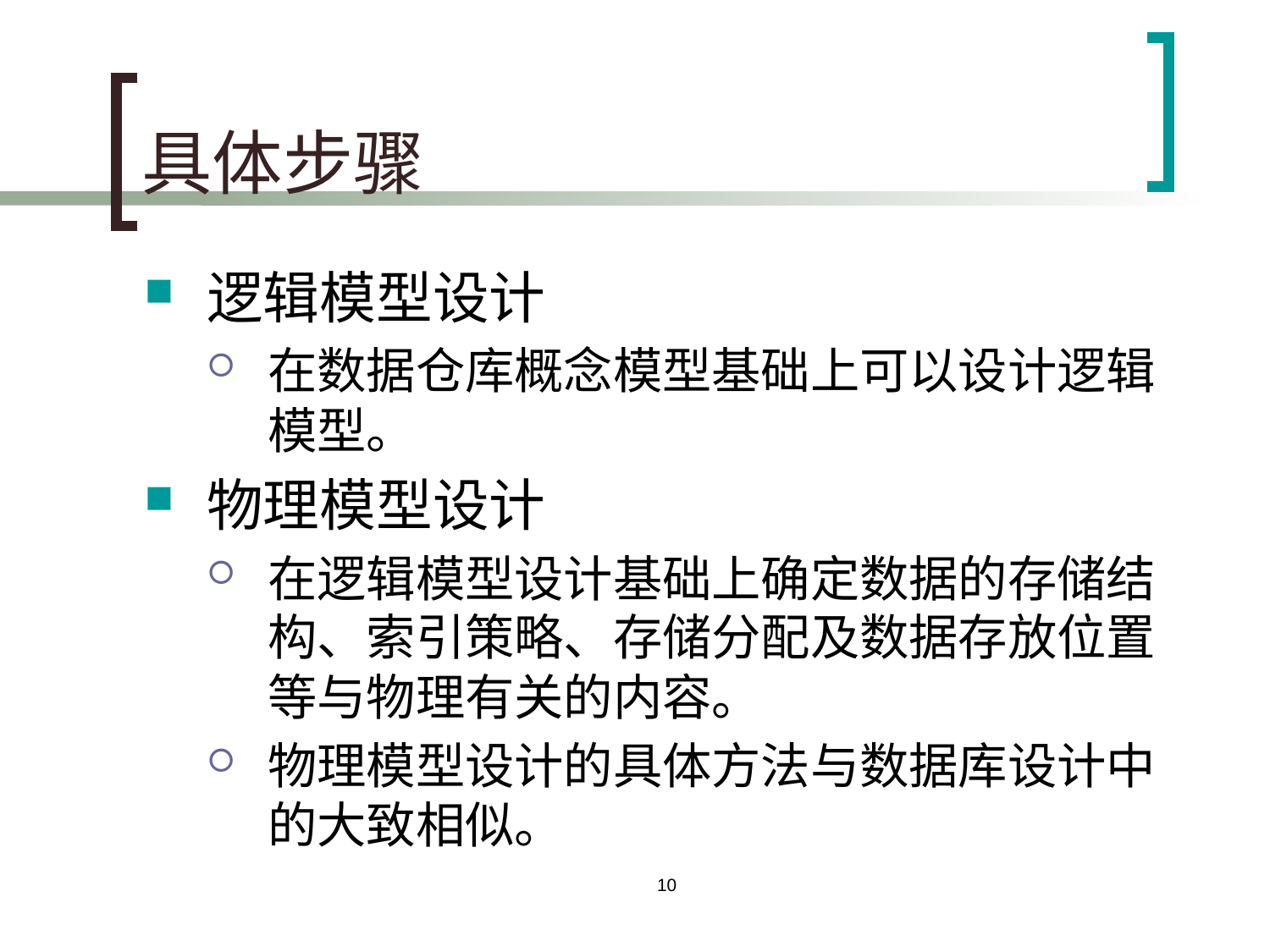

# 具体步骤
逻辑模型设计
在数据仓库概念模型基础上可以设计逻辑模型。
物理模型设计
在逻辑模型设计基础上确定数据的存储结构、索引策略、存储分配及数据存放位置等与物理有关的内容。
物理模型设计的具体方法与数据库设计中的大致相似。
10